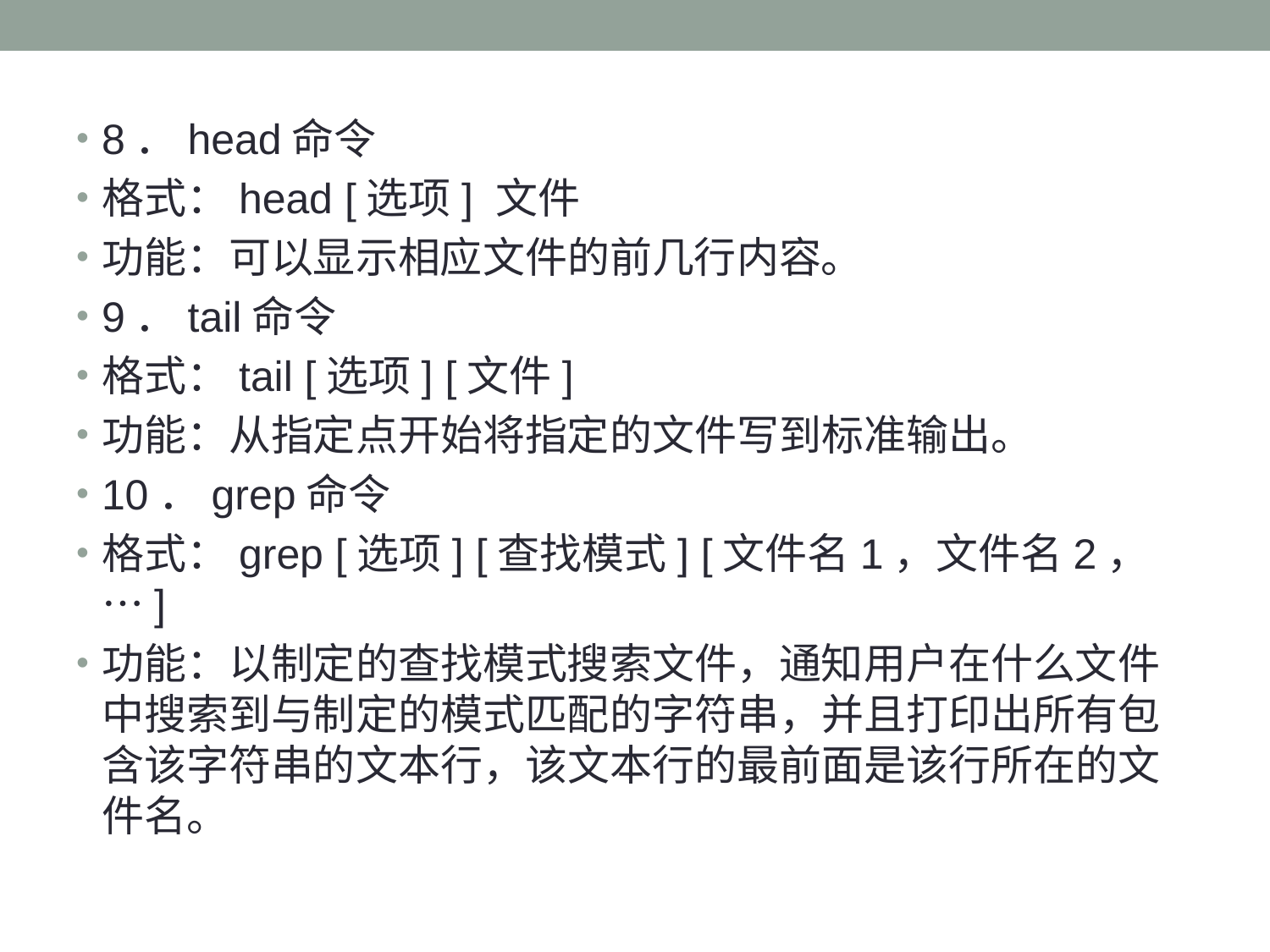

#
8．head命令
格式：head [选项] 文件
功能：可以显示相应文件的前几行内容。
9．tail命令
格式：tail [选项] [文件]
功能：从指定点开始将指定的文件写到标准输出。
10．grep命令
格式：grep [选项] [查找模式] [文件名1，文件名2，…]
功能：以制定的查找模式搜索文件，通知用户在什么文件中搜索到与制定的模式匹配的字符串，并且打印出所有包含该字符串的文本行，该文本行的最前面是该行所在的文件名。